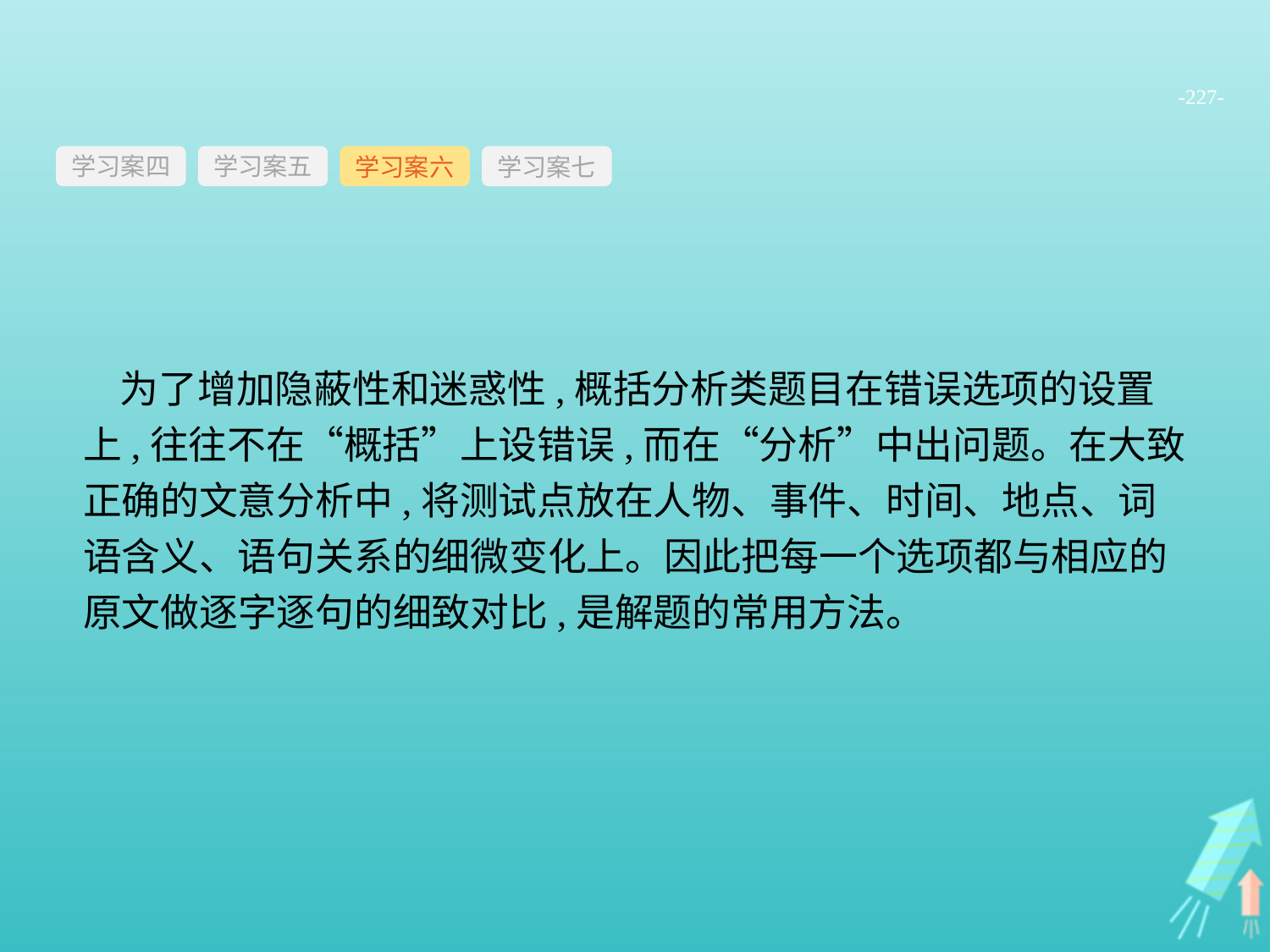

-227-
学习案四
学习案六
学习案七
学习案五
为了增加隐蔽性和迷惑性,概括分析类题目在错误选项的设置上,往往不在“概括”上设错误,而在“分析”中出问题。在大致正确的文意分析中,将测试点放在人物、事件、时间、地点、词语含义、语句关系的细微变化上。因此把每一个选项都与相应的原文做逐字逐句的细致对比,是解题的常用方法。